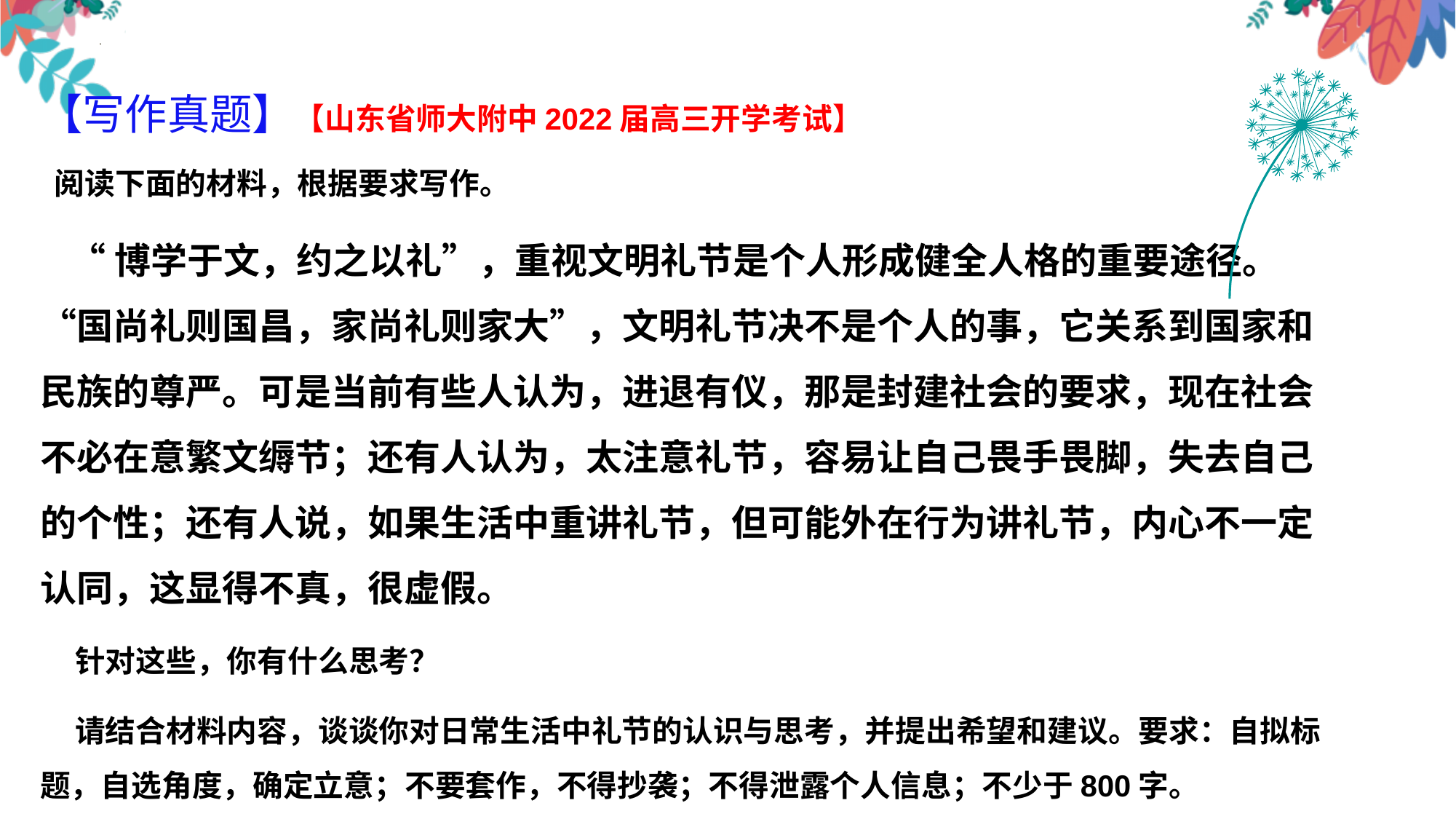

【写作真题】【山东省师大附中2022届高三开学考试】
 阅读下面的材料，根据要求写作。
    “博学于文，约之以礼”，重视文明礼节是个人形成健全人格的重要途径。“国尚礼则国昌，家尚礼则家大”，文明礼节决不是个人的事，它关系到国家和民族的尊严。可是当前有些人认为，进退有仪，那是封建社会的要求，现在社会不必在意繁文缛节；还有人认为，太注意礼节，容易让自己畏手畏脚，失去自己的个性；还有人说，如果生活中重讲礼节，但可能外在行为讲礼节，内心不一定认同，这显得不真，很虚假。
    针对这些，你有什么思考？
    请结合材料内容，谈谈你对日常生活中礼节的认识与思考，并提出希望和建议。要求：自拟标题，自选角度，确定立意；不要套作，不得抄袭；不得泄露个人信息；不少于800字。